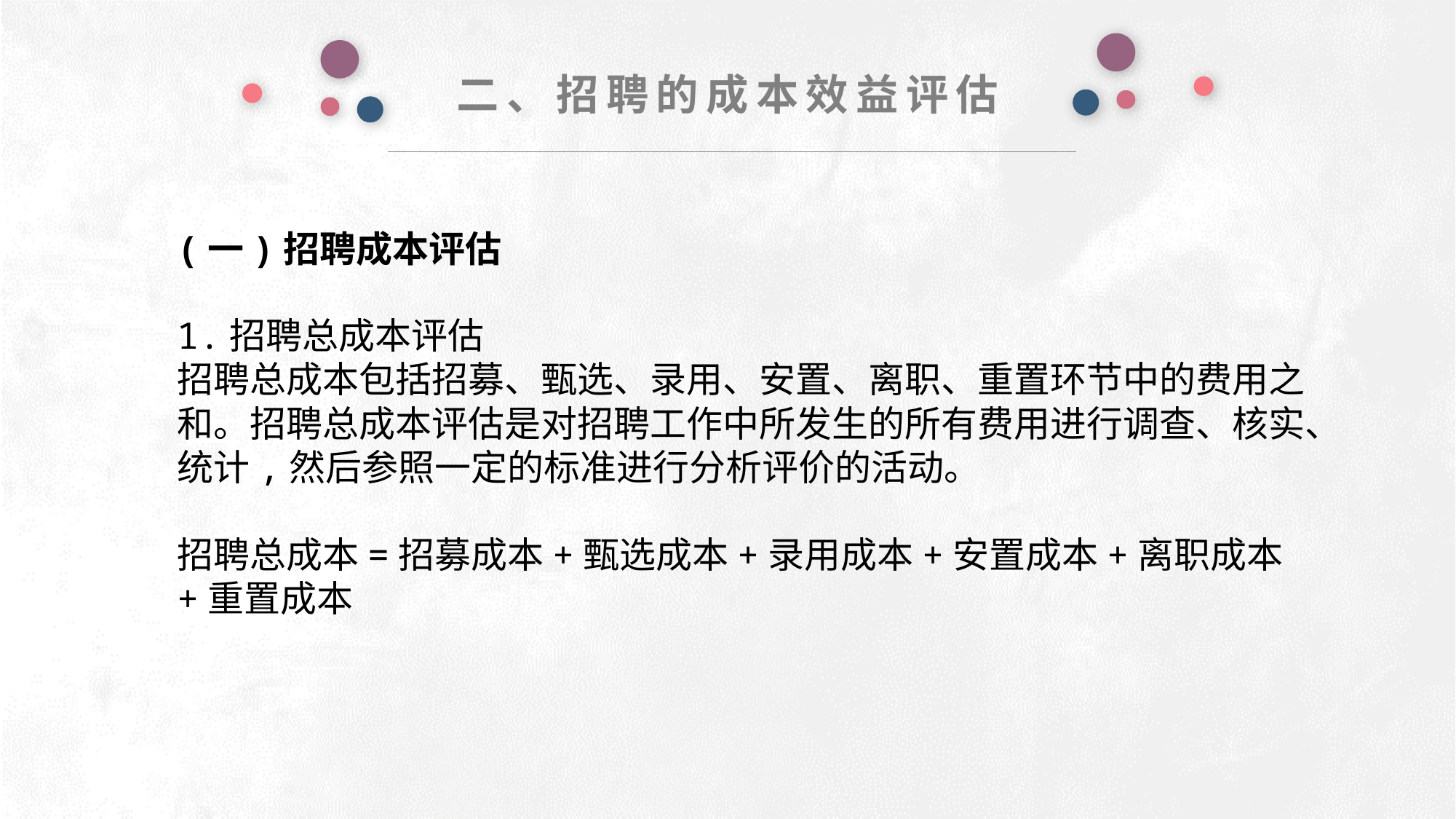

二、招聘的成本效益评估

e7d195523061f1c0deeec63e560781cfd59afb0ea006f2a87ABB68BF51EA6619813959095094C18C62A12F549504892A4AAA8C1554C6663626E05CA27F281A14E6983772AFC3FB97135759321DEA3D70CCCB10945EC5A0322096E752803368C2184698845E3CCD6DB7F651295A8E4F3FDC19EA64A2B4A4AC1434B55AAE41CF0BF61B375C23F3039959E085EE760725AA
(一)招聘成本评估

1.招聘总成本评估
招聘总成本包括招募、甄选、录用、安置、离职、重置环节中的费用之和。招聘总成本评估是对招聘工作中所发生的所有费用进行调查、核实、统计,然后参照一定的标准进行分析评价的活动。

招聘总成本=招募成本+甄选成本+录用成本+安置成本+离职成本+重置成本